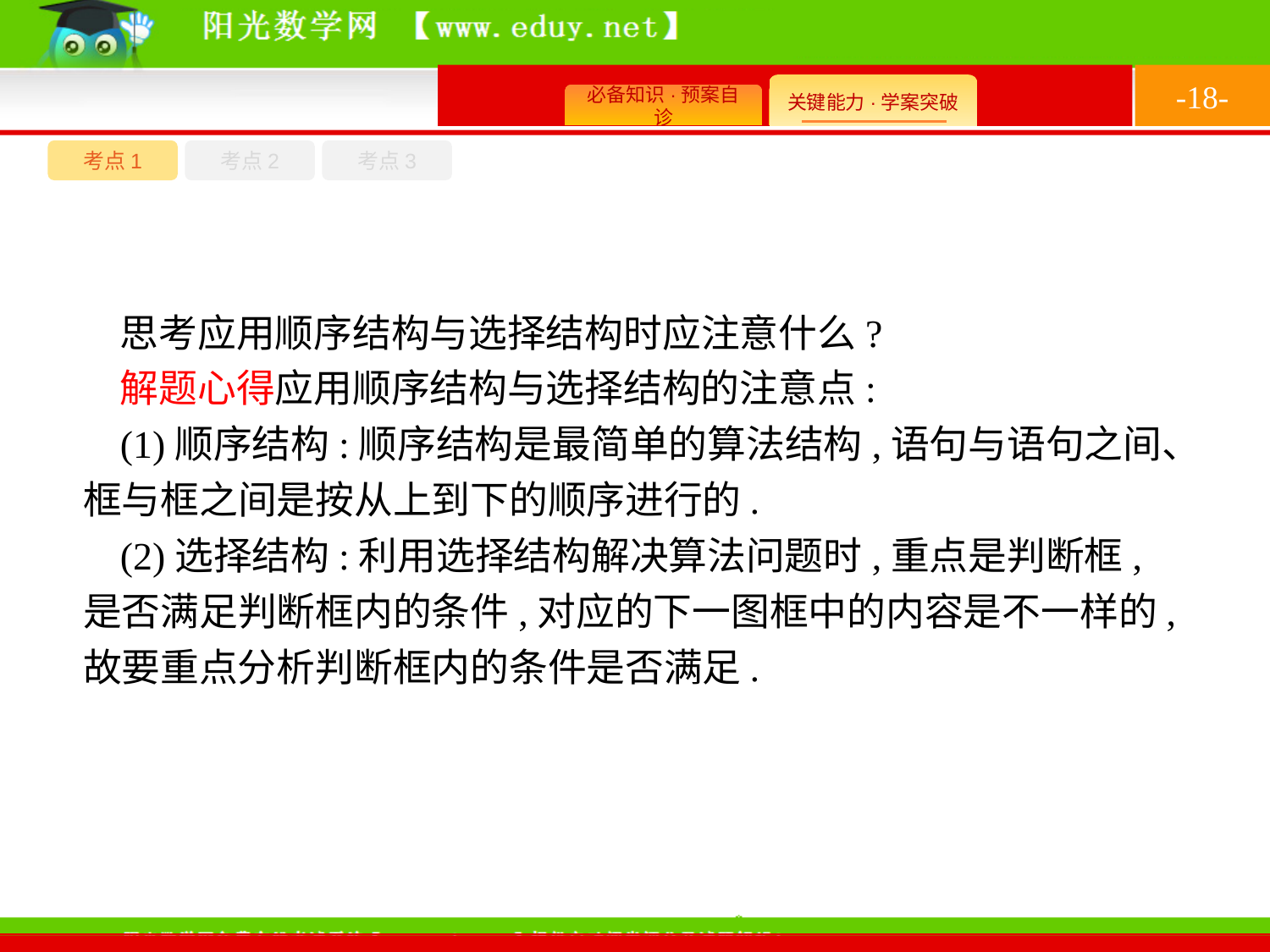

-18-
考点1
考点3
考点2
思考应用顺序结构与选择结构时应注意什么?
解题心得应用顺序结构与选择结构的注意点:
(1)顺序结构:顺序结构是最简单的算法结构,语句与语句之间、框与框之间是按从上到下的顺序进行的.
(2)选择结构:利用选择结构解决算法问题时,重点是判断框,是否满足判断框内的条件,对应的下一图框中的内容是不一样的,故要重点分析判断框内的条件是否满足.